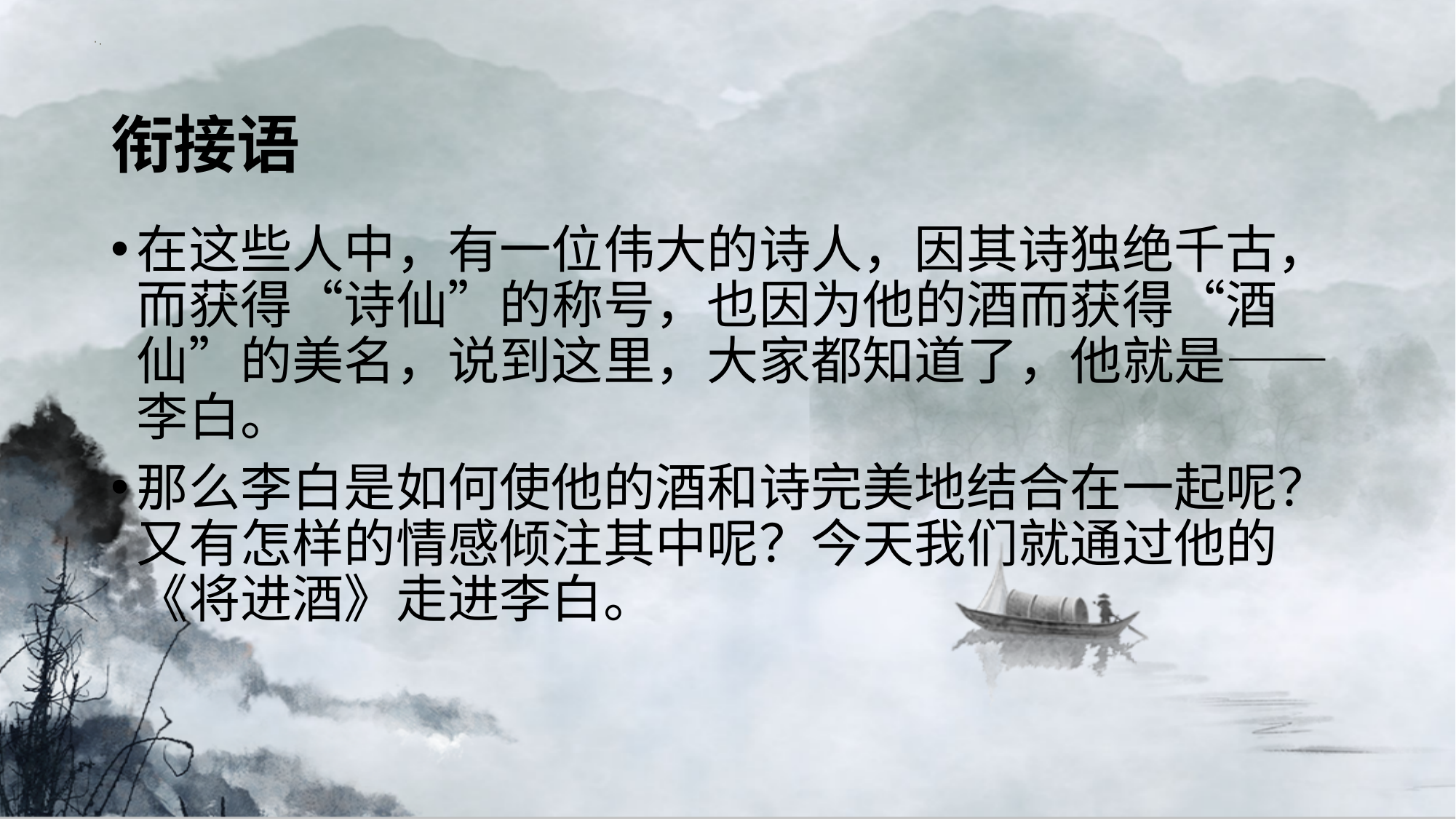

衔接语
在这些人中，有一位伟大的诗人，因其诗独绝千古，而获得“诗仙”的称号，也因为他的酒而获得“酒仙”的美名，说到这里，大家都知道了，他就是——李白。
那么李白是如何使他的酒和诗完美地结合在一起呢？又有怎样的情感倾注其中呢？今天我们就通过他的《将进酒》走进李白。